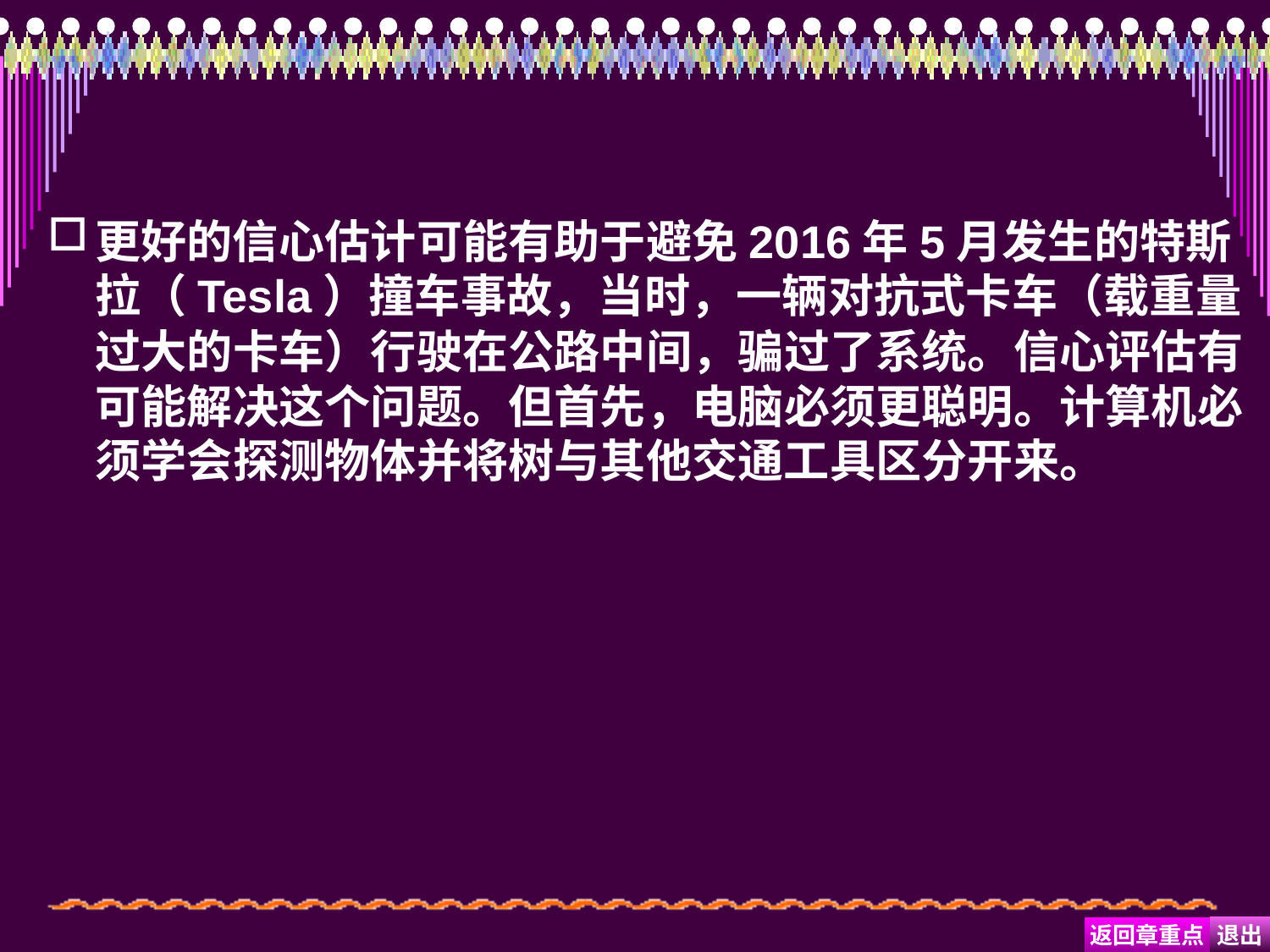

#
更好的信心估计可能有助于避免2016年5月发生的特斯拉（Tesla）撞车事故，当时，一辆对抗式卡车（载重量过大的卡车）行驶在公路中间，骗过了系统。信心评估有可能解决这个问题。但首先，电脑必须更聪明。计算机必须学会探测物体并将树与其他交通工具区分开来。